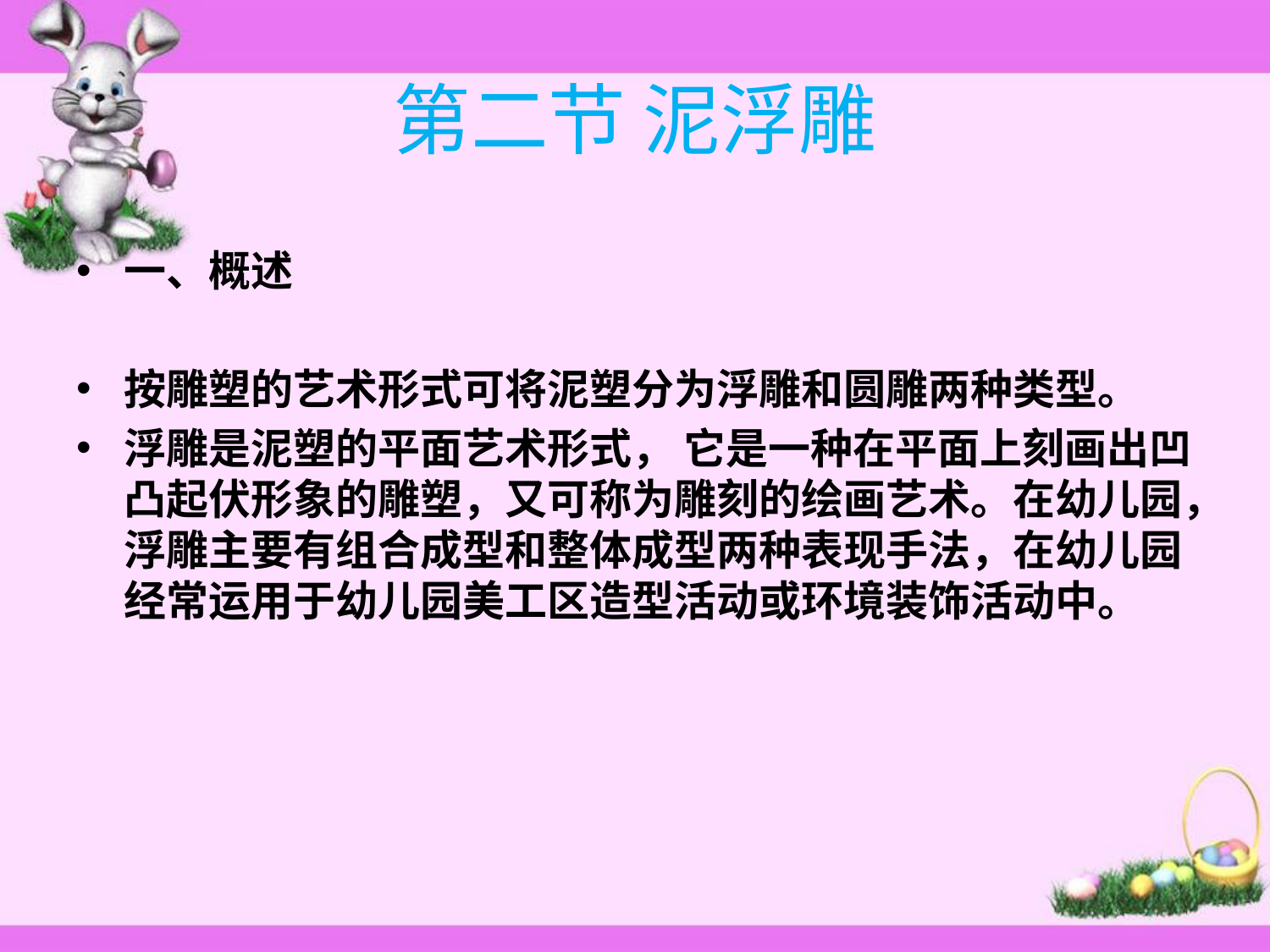

# 第二节 泥浮雕
一、概述

按雕塑的艺术形式可将泥塑分为浮雕和圆雕两种类型。
浮雕是泥塑的平面艺术形式， 它是一种在平面上刻画出凹凸起伏形象的雕塑，又可称为雕刻的绘画艺术。在幼儿园，浮雕主要有组合成型和整体成型两种表现手法，在幼儿园经常运用于幼儿园美工区造型活动或环境装饰活动中。